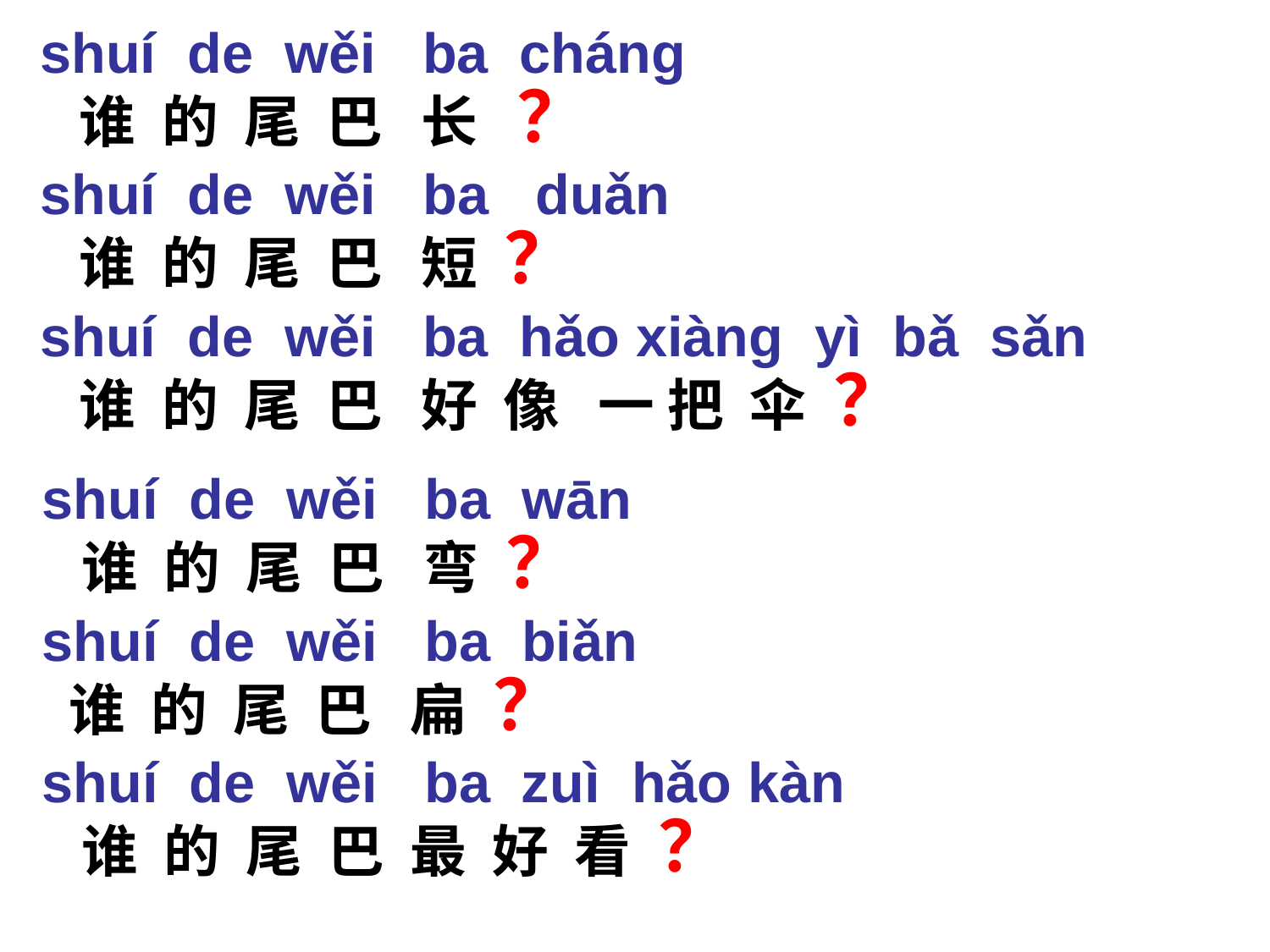

shuí  de  wěi   ba  cháng
  谁  的  尾  巴   长   ？
shuí  de  wěi   ba   duǎn
  谁  的  尾  巴   短  ？
shuí  de  wěi   ba  hǎo xiàng  yì  bǎ  sǎn
  谁  的  尾  巴   好  像   一 把  伞  ？

shuí  de  wěi   ba  wān
  谁  的  尾  巴   弯  ？
shuí  de  wěi   ba  biǎn
 谁  的  尾  巴   扁  ？
shuí  de  wěi   ba  zuì  hǎo kàn
  谁  的  尾  巴  最  好  看  ？